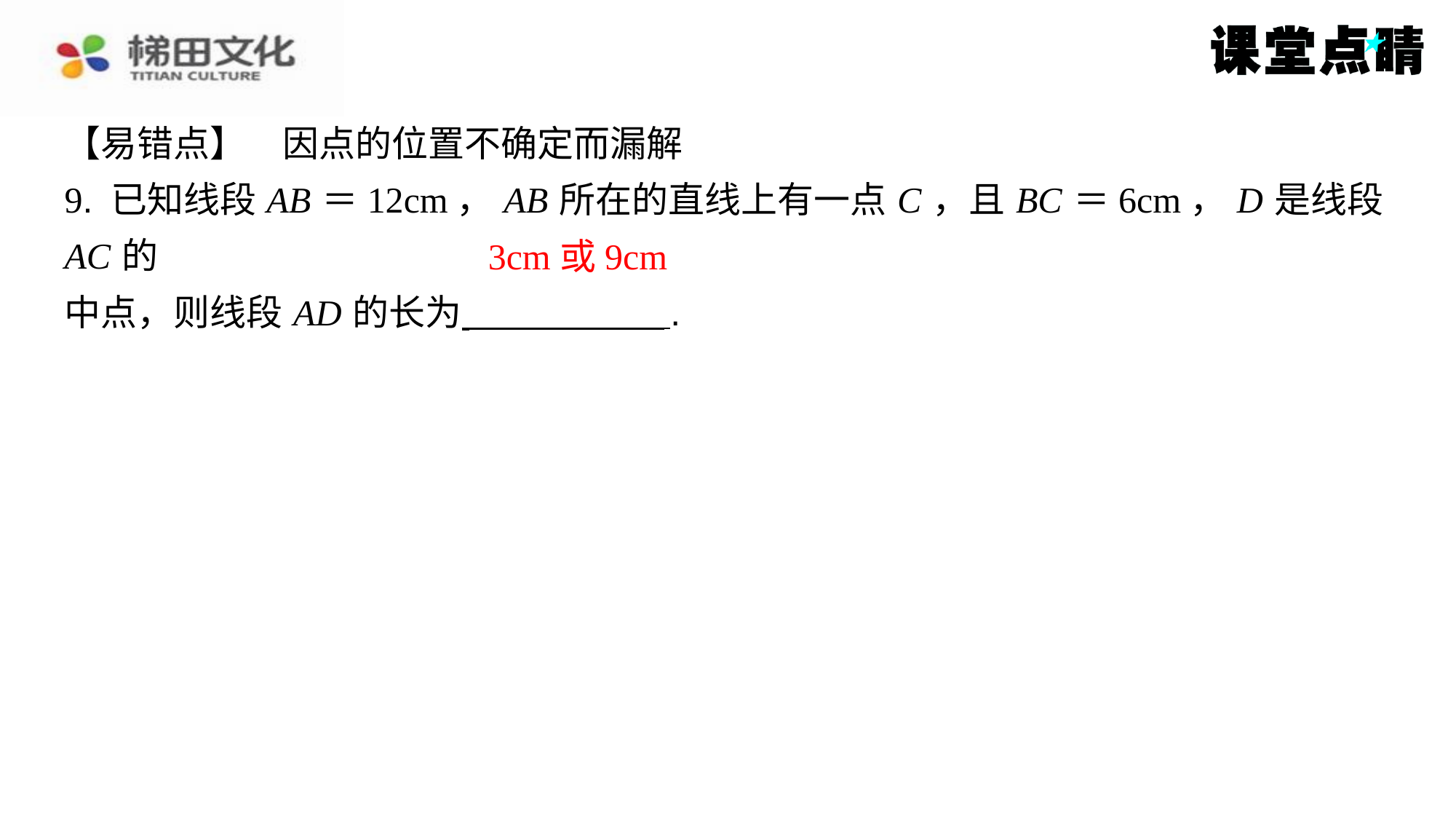

【易错点】　因点的位置不确定而漏解
9. 已知线段 AB ＝12cm， AB 所在的直线上有一点 C ，且 BC ＝6cm， D 是线段 AC 的
中点，则线段 AD 的长为                               ⁠.
3cm或9cm